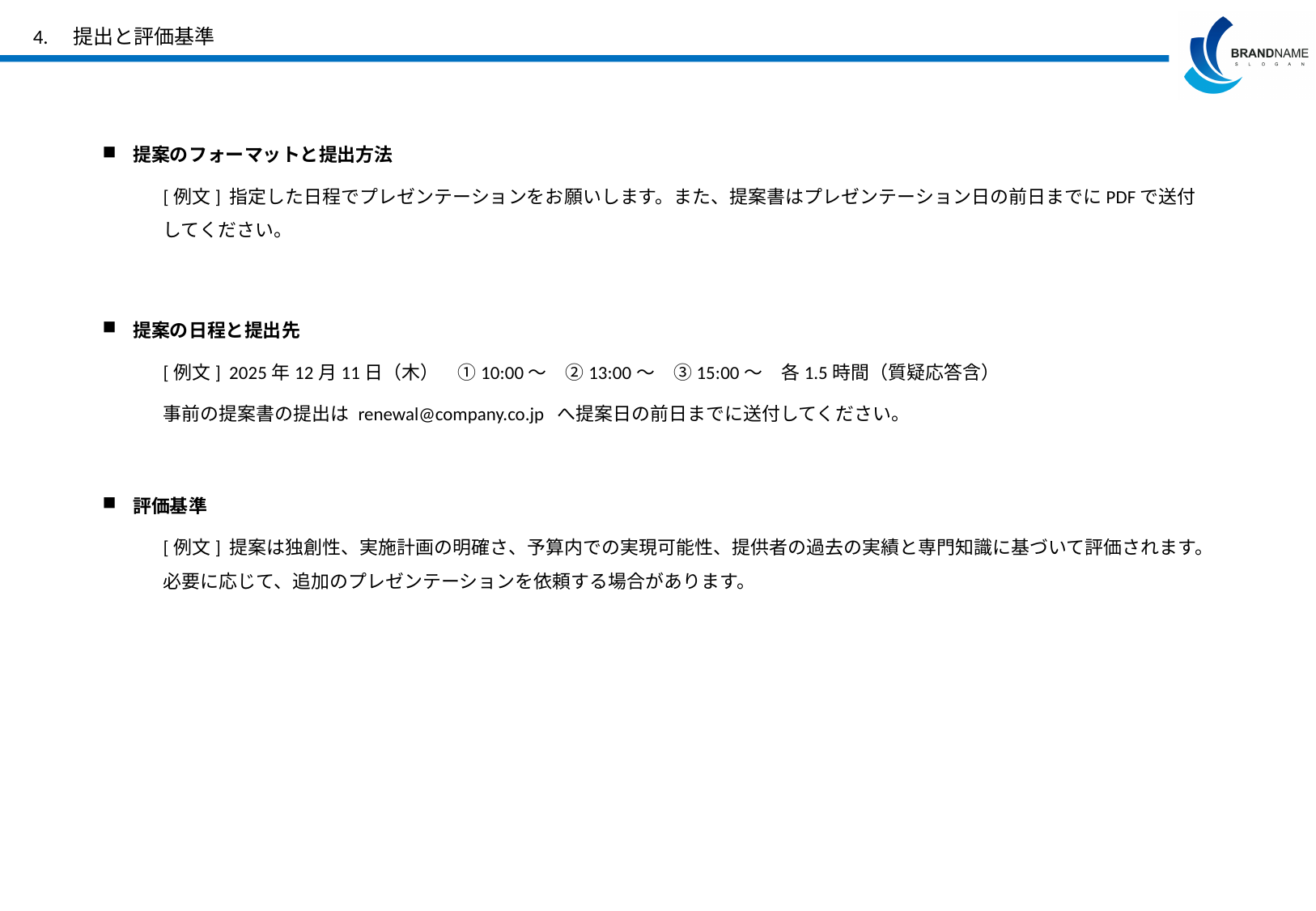

# 4.　提出と評価基準
提案のフォーマットと提出方法
[例文] 指定した日程でプレゼンテーションをお願いします。また、提案書はプレゼンテーション日の前日までにPDFで送付してください。

提案の日程と提出先
[例文]  2025年12月11日（木）　①10:00～　②13:00～　③15:00～　各1.5時間（質疑応答含）
事前の提案書の提出は renewal@company.co.jp  へ提案日の前日までに送付してください。

評価基準
[例文] 提案は独創性、実施計画の明確さ、予算内での実現可能性、提供者の過去の実績と専門知識に基づいて評価されます。必要に応じて、追加のプレゼンテーションを依頼する場合があります。